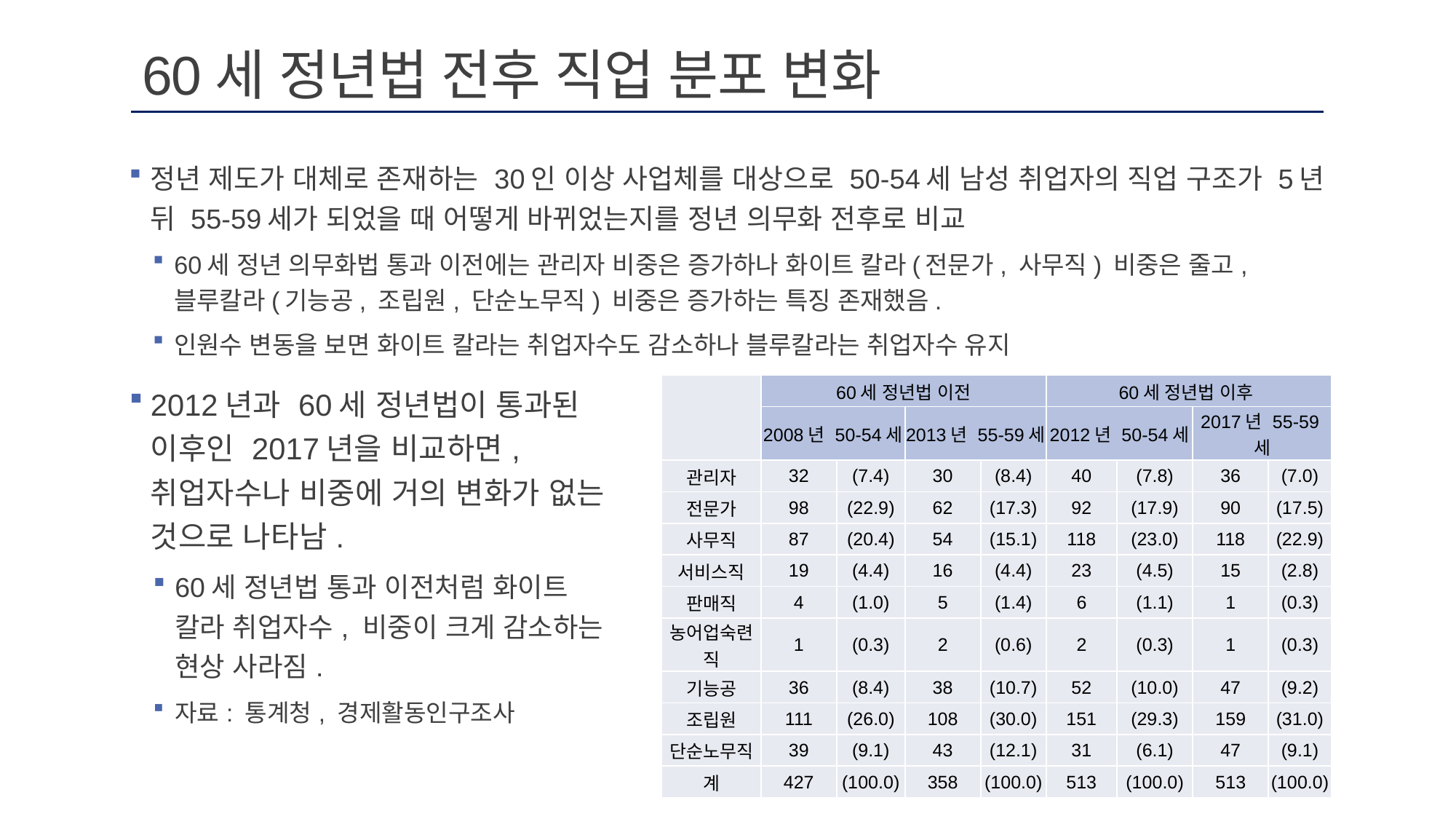

# 60세 정년법 전후 직업 분포 변화
정년 제도가 대체로 존재하는 30인 이상 사업체를 대상으로 50-54세 남성 취업자의 직업 구조가 5년 뒤 55-59세가 되었을 때 어떻게 바뀌었는지를 정년 의무화 전후로 비교
60세 정년 의무화법 통과 이전에는 관리자 비중은 증가하나 화이트 칼라(전문가, 사무직) 비중은 줄고, 블루칼라(기능공, 조립원, 단순노무직) 비중은 증가하는 특징 존재했음.
인원수 변동을 보면 화이트 칼라는 취업자수도 감소하나 블루칼라는 취업자수 유지

2012년과 60세 정년법이 통과된 이후인 2017년을 비교하면, 취업자수나 비중에 거의 변화가 없는 것으로 나타남.
60세 정년법 통과 이전처럼 화이트 칼라 취업자수, 비중이 크게 감소하는 현상 사라짐.
자료: 통계청, 경제활동인구조사
|  | 60세 정년법 이전 |  |  |  | 60세 정년법 이후 |  |  |  |
| --- | --- | --- | --- | --- | --- | --- | --- | --- |
|  | 2008년 50-54세 |  | 2013년 55-59세 |  | 2012년 50-54세 |  | 2017년 55-59세 |  |
| 관리자 | 32 | (7.4) | 30 | (8.4) | 40 | (7.8) | 36 | (7.0) |
| 전문가 | 98 | (22.9) | 62 | (17.3) | 92 | (17.9) | 90 | (17.5) |
| 사무직 | 87 | (20.4) | 54 | (15.1) | 118 | (23.0) | 118 | (22.9) |
| 서비스직 | 19 | (4.4) | 16 | (4.4) | 23 | (4.5) | 15 | (2.8) |
| 판매직 | 4 | (1.0) | 5 | (1.4) | 6 | (1.1) | 1 | (0.3) |
| 농어업숙련직 | 1 | (0.3) | 2 | (0.6) | 2 | (0.3) | 1 | (0.3) |
| 기능공 | 36 | (8.4) | 38 | (10.7) | 52 | (10.0) | 47 | (9.2) |
| 조립원 | 111 | (26.0) | 108 | (30.0) | 151 | (29.3) | 159 | (31.0) |
| 단순노무직 | 39 | (9.1) | 43 | (12.1) | 31 | (6.1) | 47 | (9.1) |
| 계 | 427 | (100.0) | 358 | (100.0) | 513 | (100.0) | 513 | (100.0) |